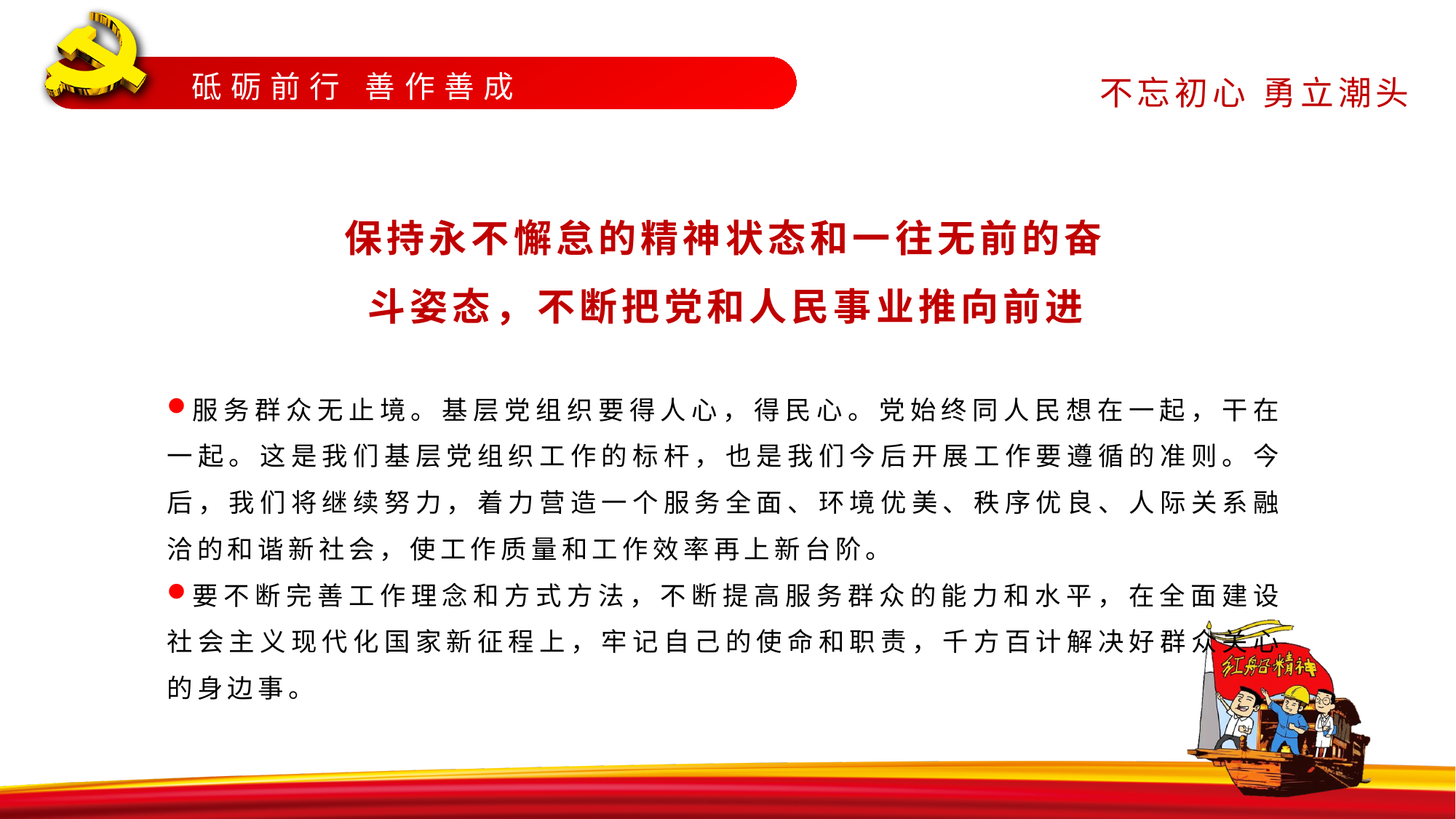

砥砺前行 善作善成
保持永不懈怠的精神状态和一往无前的奋斗姿态，不断把党和人民事业推向前进
服务群众无止境。基层党组织要得人心，得民心。党始终同人民想在一起，干在一起。这是我们基层党组织工作的标杆，也是我们今后开展工作要遵循的准则。今后，我们将继续努力，着力营造一个服务全面、环境优美、秩序优良、人际关系融洽的和谐新社会，使工作质量和工作效率再上新台阶。
要不断完善工作理念和方式方法，不断提高服务群众的能力和水平，在全面建设社会主义现代化国家新征程上，牢记自己的使命和职责，千方百计解决好群众关心的身边事。